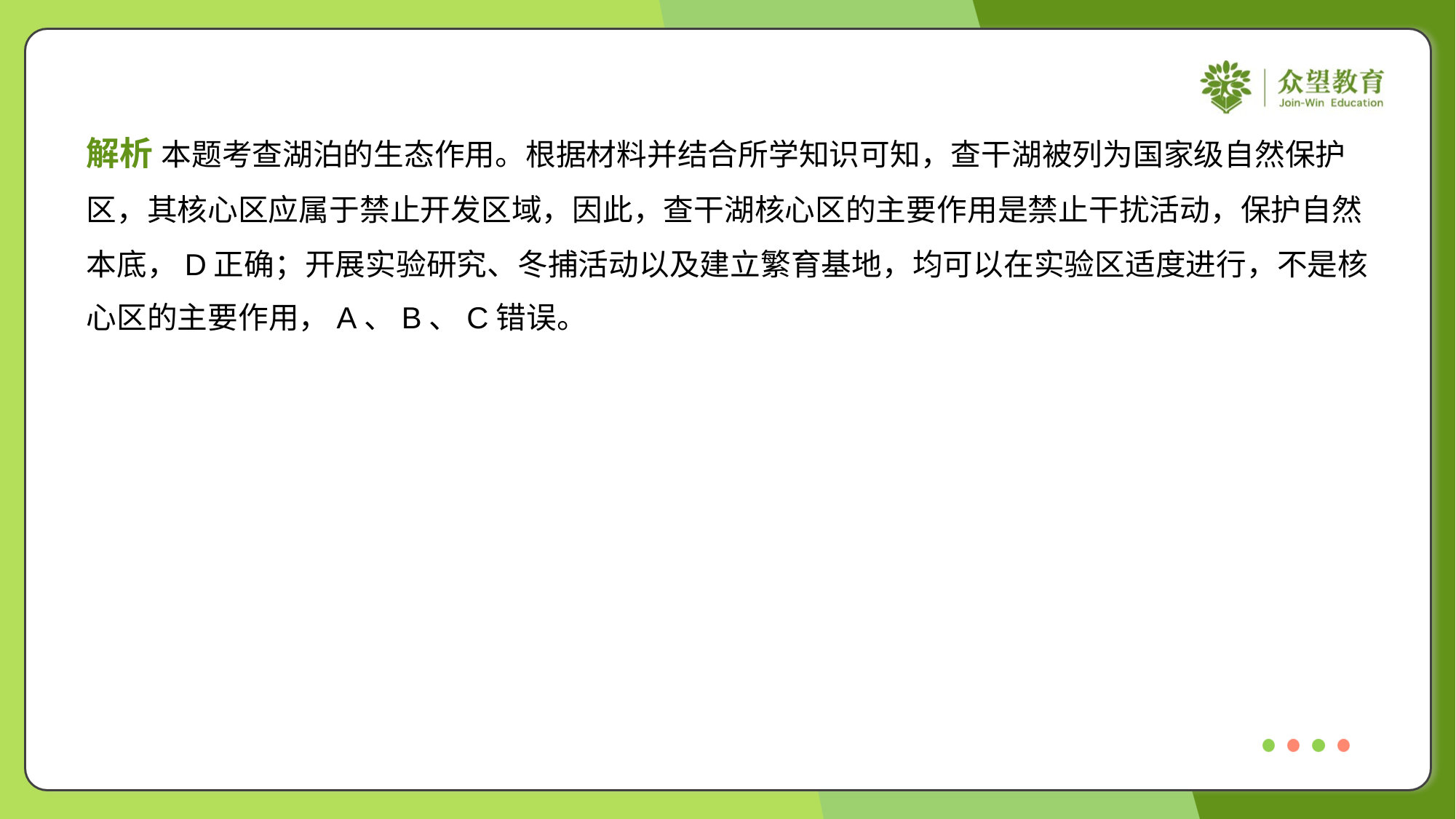

解析 本题考查湖泊的生态作用。根据材料并结合所学知识可知，查干湖被列为国家级自然保护
区，其核心区应属于禁止开发区域，因此，查干湖核心区的主要作用是禁止干扰活动，保护自然
本底，D正确；开展实验研究、冬捕活动以及建立繁育基地，均可以在实验区适度进行，不是核
心区的主要作用，A、B、C错误。